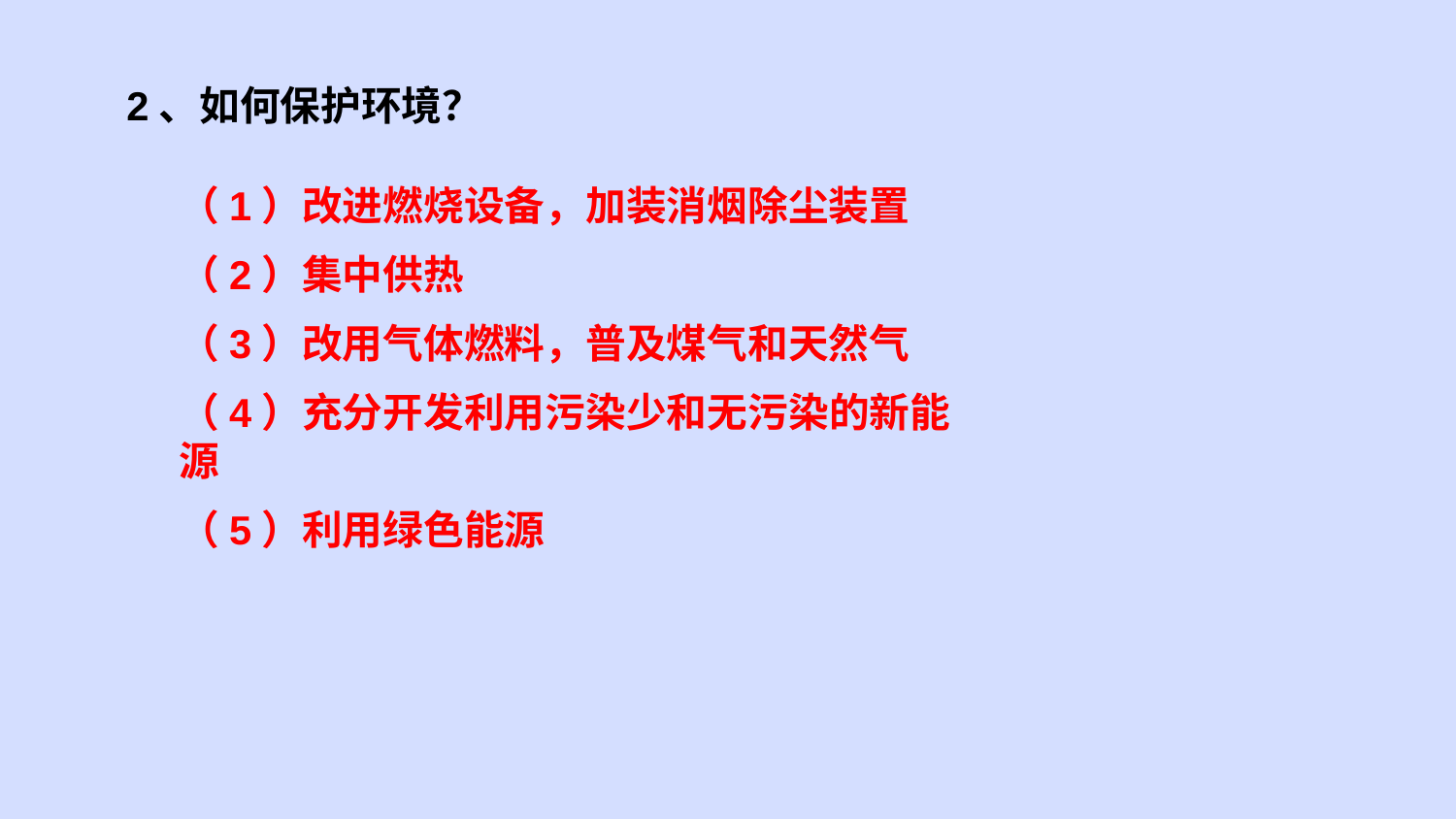

2、如何保护环境？
（1）改进燃烧设备，加装消烟除尘装置
（2）集中供热
（3）改用气体燃料，普及煤气和天然气
（4）充分开发利用污染少和无污染的新能源
（5）利用绿色能源